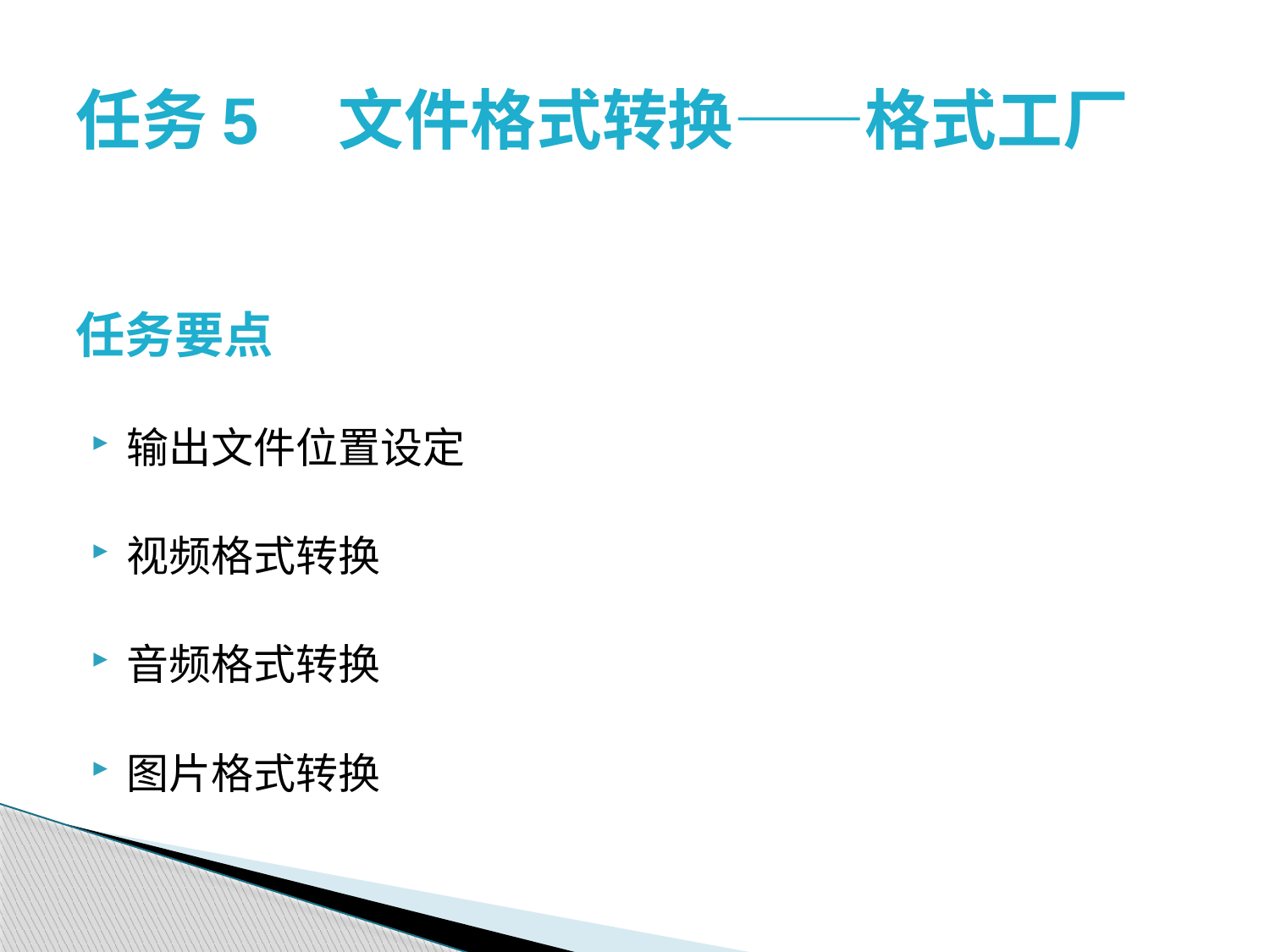

# 任务5　文件格式转换——格式工厂
任务要点
输出文件位置设定
视频格式转换
音频格式转换
图片格式转换